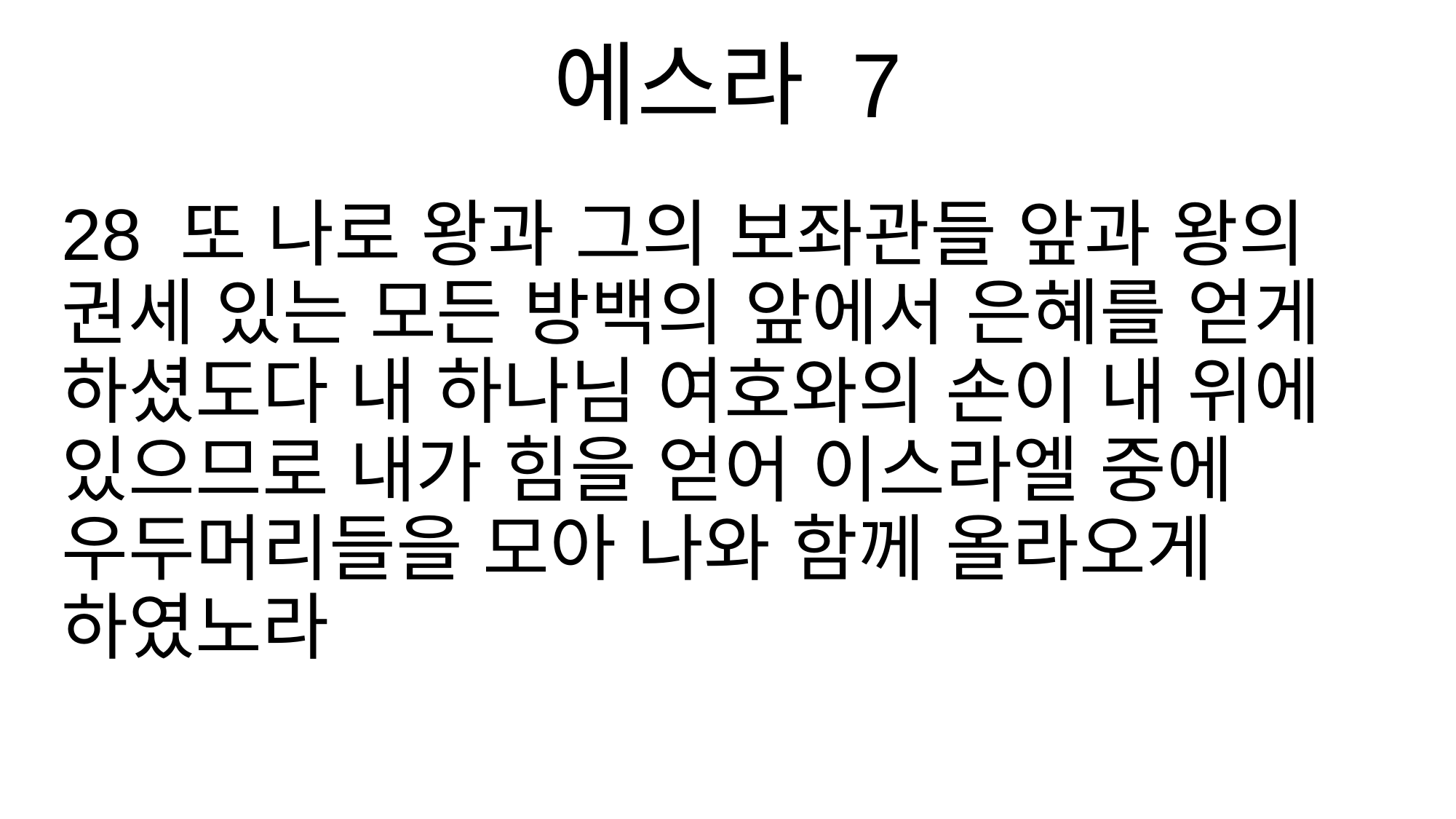

에스라 7
28 또 나로 왕과 그의 보좌관들 앞과 왕의 권세 있는 모든 방백의 앞에서 은혜를 얻게 하셨도다 내 하나님 여호와의 손이 내 위에 있으므로 내가 힘을 얻어 이스라엘 중에 우두머리들을 모아 나와 함께 올라오게 하였노라